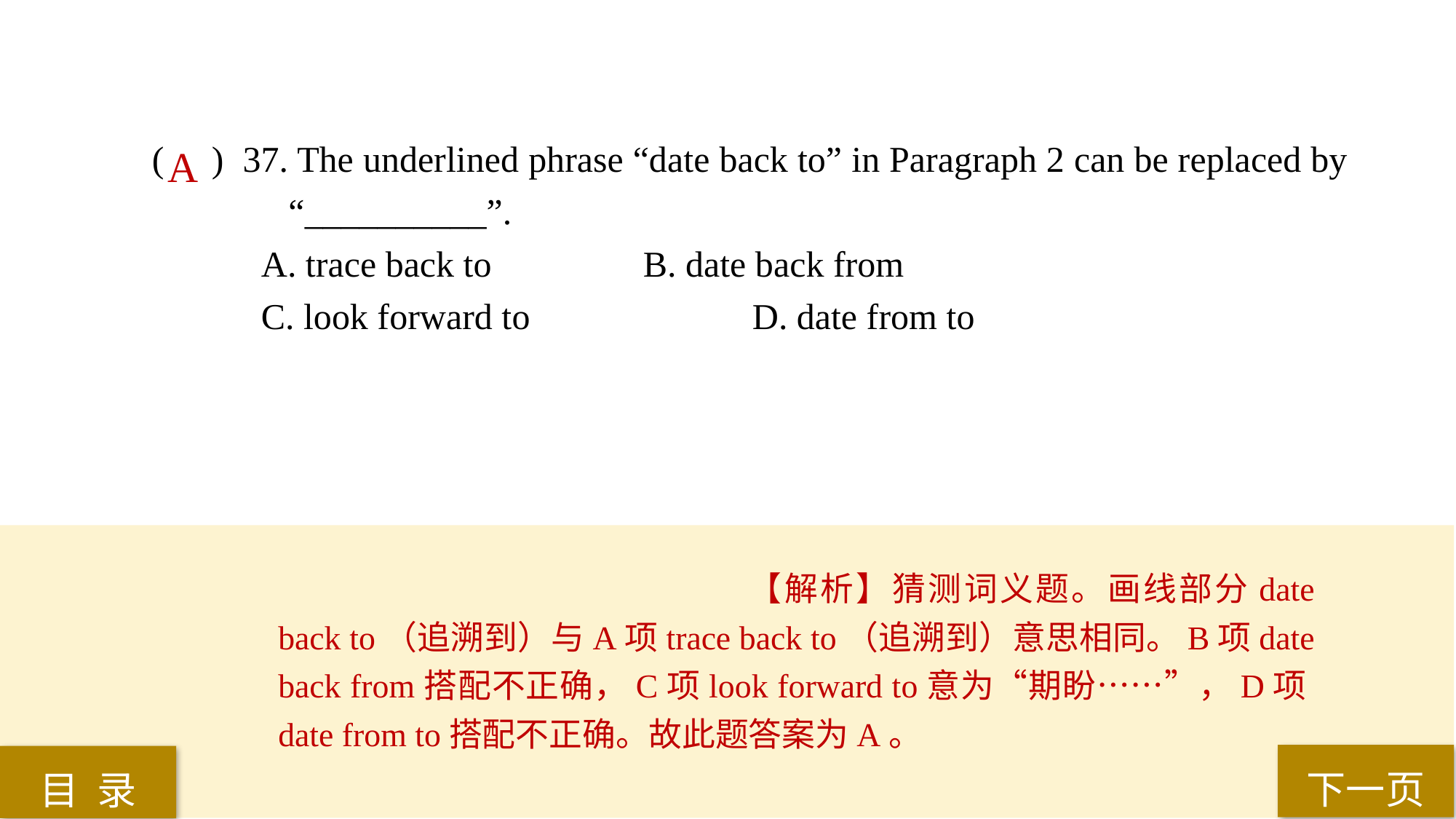

(     )  37. The underlined phrase “date back to” in Paragraph 2 can be replaced by
         “__________”.
A. trace back to 		B. date back from
C. look forward to 		D. date from to
A
【解析】猜测词义题。画线部分date back to（追溯到）与A项trace back to（追溯到）意思相同。B项date back from搭配不正确，C项look forward to意为“期盼……”，D项date from to搭配不正确。故此题答案为A。